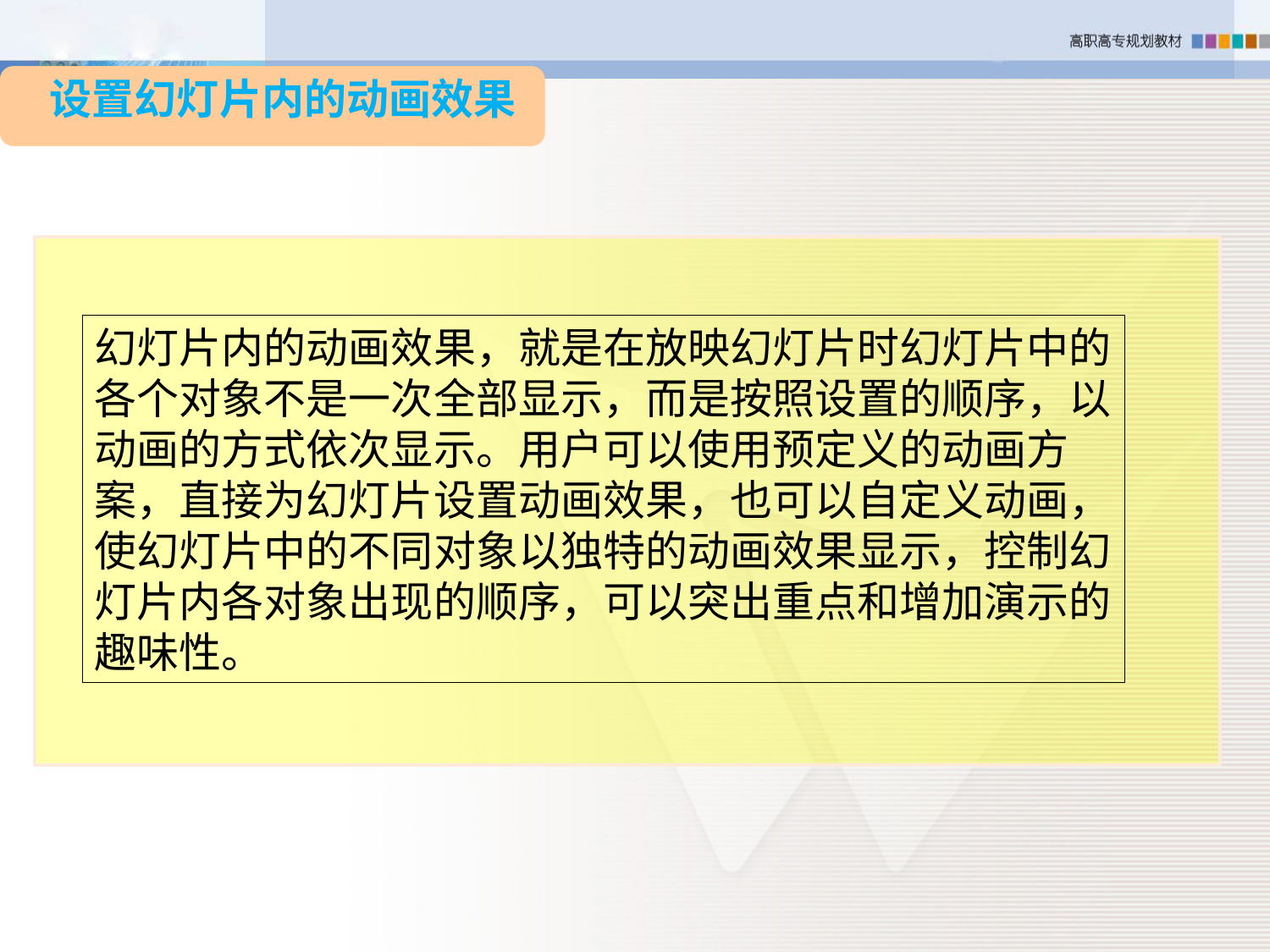

设置幻灯片内的动画效果

幻灯片内的动画效果，就是在放映幻灯片时幻灯片中的各个对象不是一次全部显示，而是按照设置的顺序，以动画的方式依次显示。用户可以使用预定义的动画方案，直接为幻灯片设置动画效果，也可以自定义动画，使幻灯片中的不同对象以独特的动画效果显示，控制幻灯片内各对象出现的顺序，可以突出重点和增加演示的趣味性。